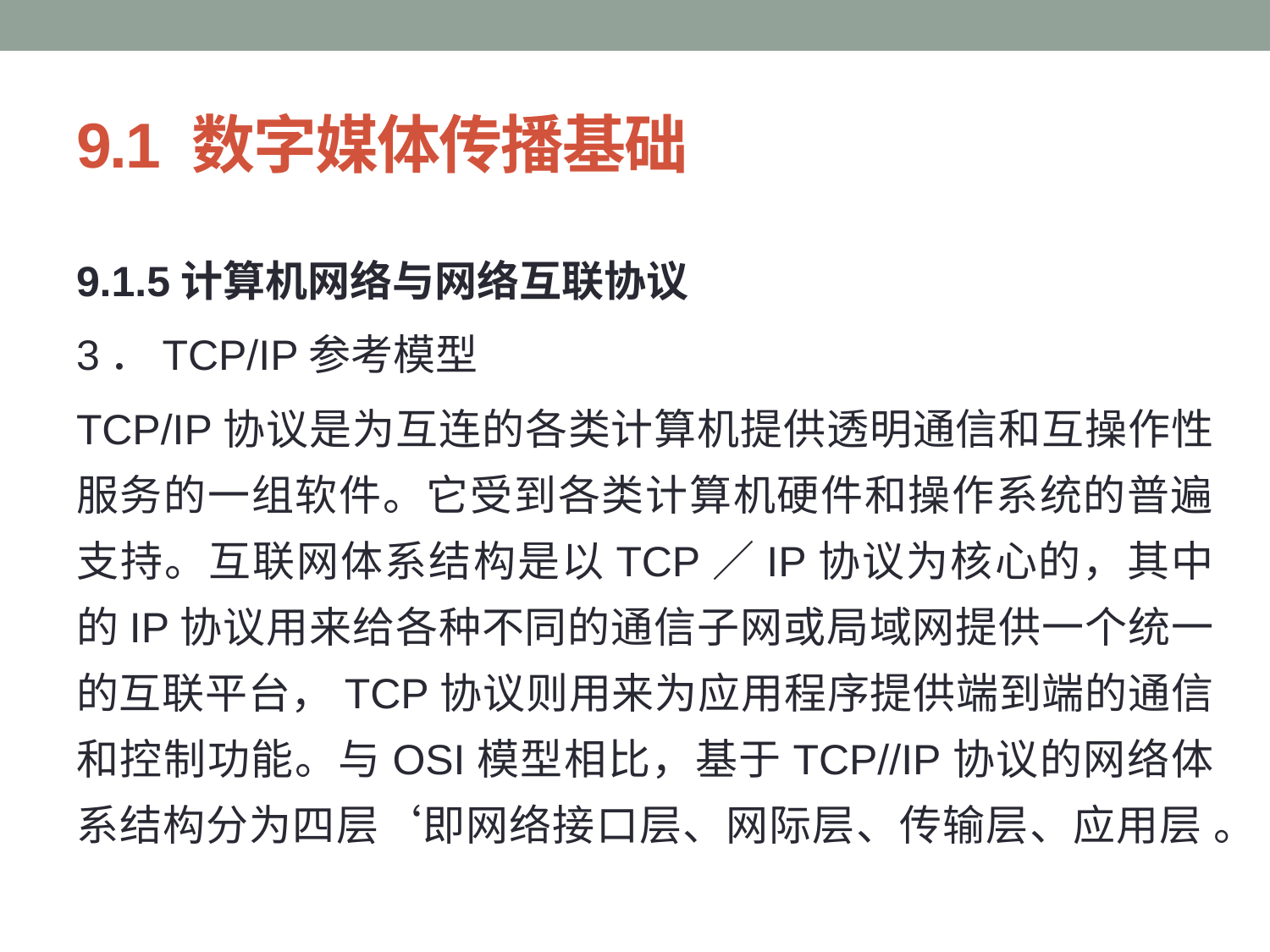

# 9.1 数字媒体传播基础
9.1.5计算机网络与网络互联协议
3．TCP/IP参考模型
TCP/IP协议是为互连的各类计算机提供透明通信和互操作性服务的一组软件。它受到各类计算机硬件和操作系统的普遍支持。互联网体系结构是以TCP／IP协议为核心的，其中的IP协议用来给各种不同的通信子网或局域网提供一个统一的互联平台，TCP协议则用来为应用程序提供端到端的通信和控制功能。与OSI模型相比，基于TCP//IP协议的网络体系结构分为四层‘即网络接口层、网际层、传输层、应用层 。